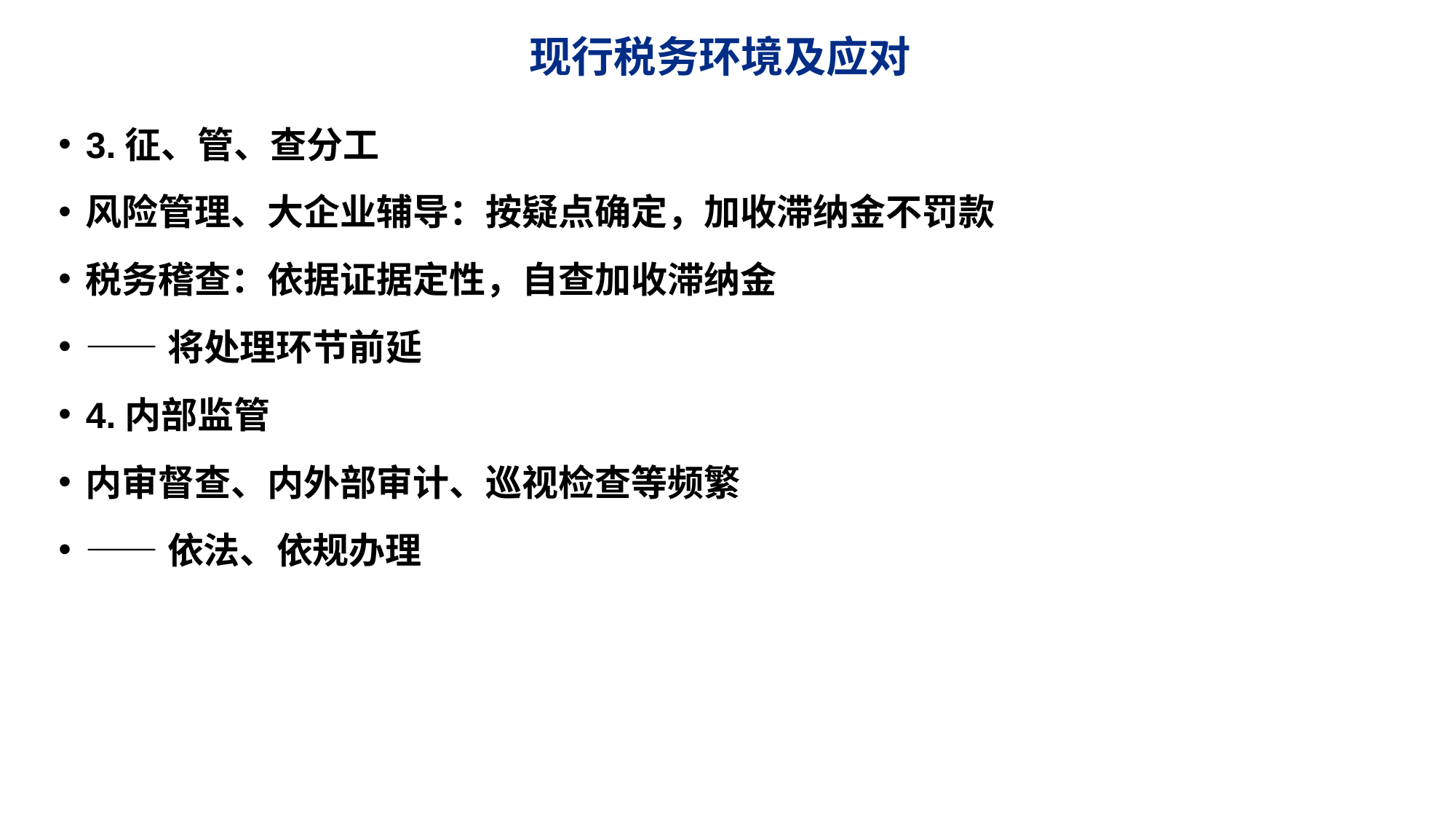

# 现行税务环境及应对
3.征、管、查分工
风险管理、大企业辅导：按疑点确定，加收滞纳金不罚款
税务稽查：依据证据定性，自查加收滞纳金
——将处理环节前延
4.内部监管
内审督查、内外部审计、巡视检查等频繁
——依法、依规办理